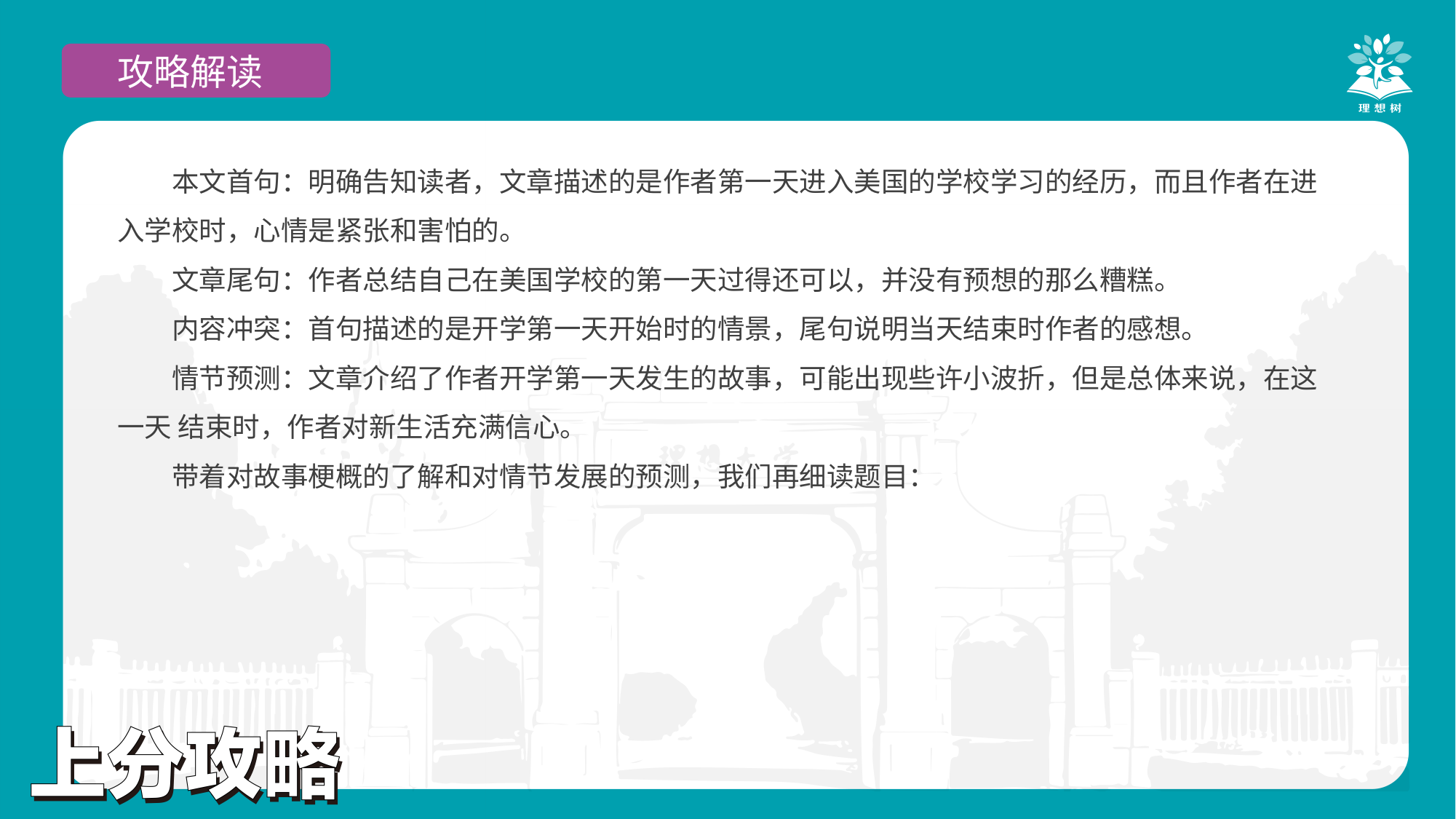

攻略解读
本文首句：明确告知读者，文章描述的是作者第一天进入美国的学校学习的经历，而且作者在进入学校时，心情是紧张和害怕的。
文章尾句：作者总结自己在美国学校的第一天过得还可以，并没有预想的那么糟糕。
内容冲突：首句描述的是开学第一天开始时的情景，尾句说明当天结束时作者的感想。
情节预测：文章介绍了作者开学第一天发生的故事，可能出现些许小波折，但是总体来说，在这一天 结束时，作者对新生活充满信心。
带着对故事梗概的了解和对情节发展的预测，我们再细读题目：